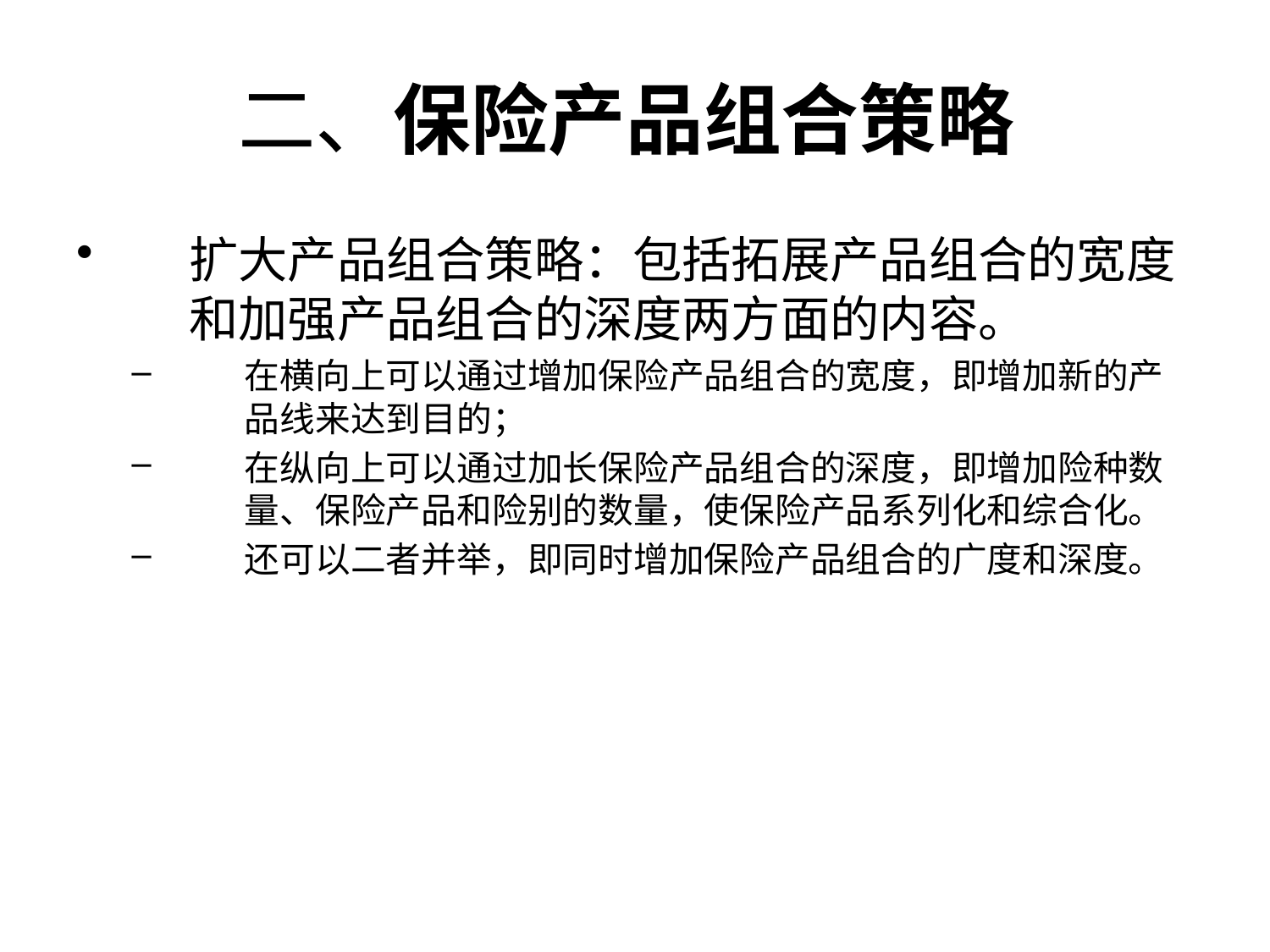

# 二、保险产品组合策略
扩大产品组合策略：包括拓展产品组合的宽度和加强产品组合的深度两方面的内容。
在横向上可以通过增加保险产品组合的宽度，即增加新的产品线来达到目的；
在纵向上可以通过加长保险产品组合的深度，即增加险种数量、保险产品和险别的数量，使保险产品系列化和综合化。
还可以二者并举，即同时增加保险产品组合的广度和深度。